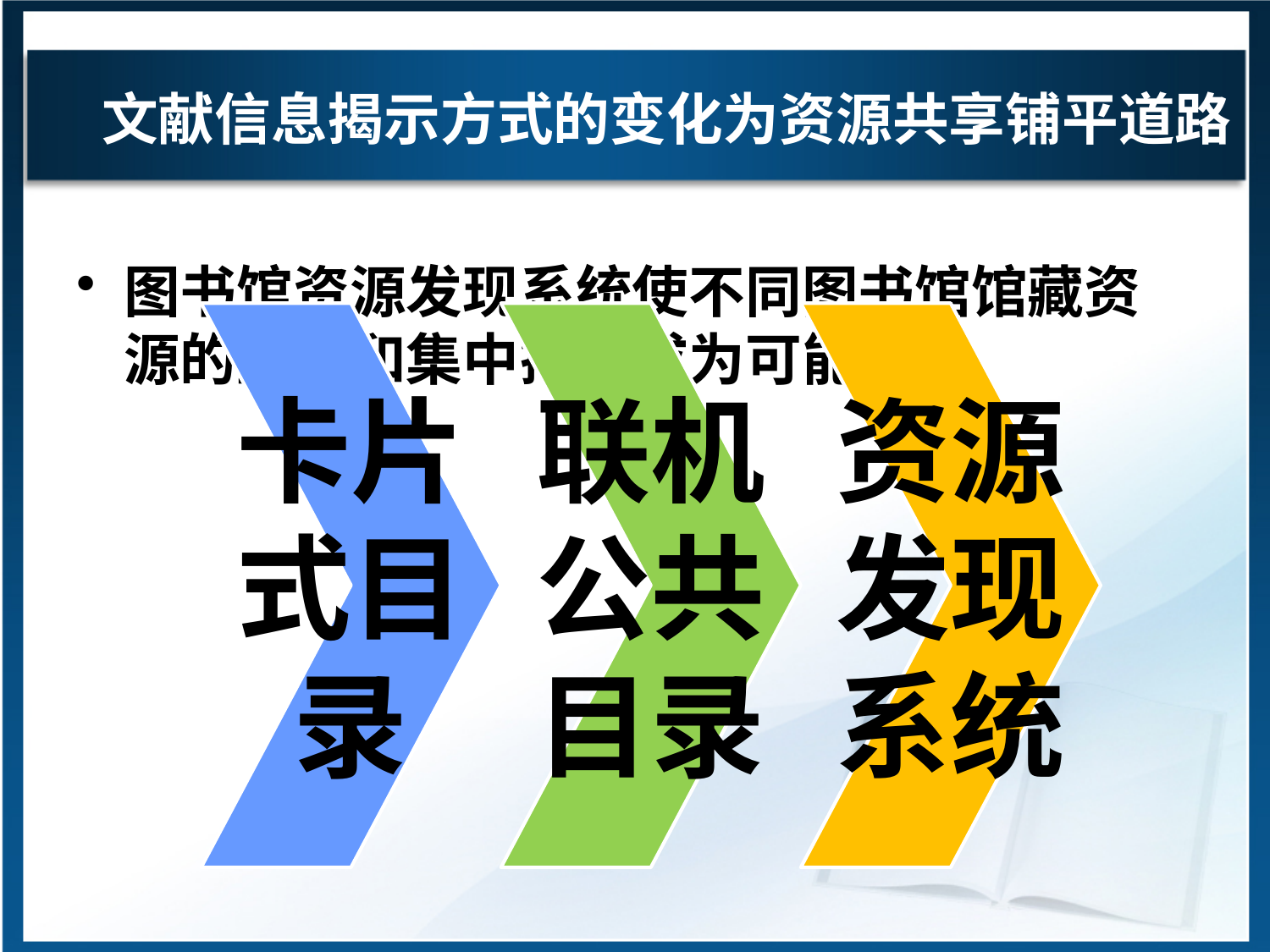

# 文献信息揭示方式的变化为资源共享铺平道路
图书馆资源发现系统使不同图书馆馆藏资源的整合和集中揭示成为可能

资源发现系统